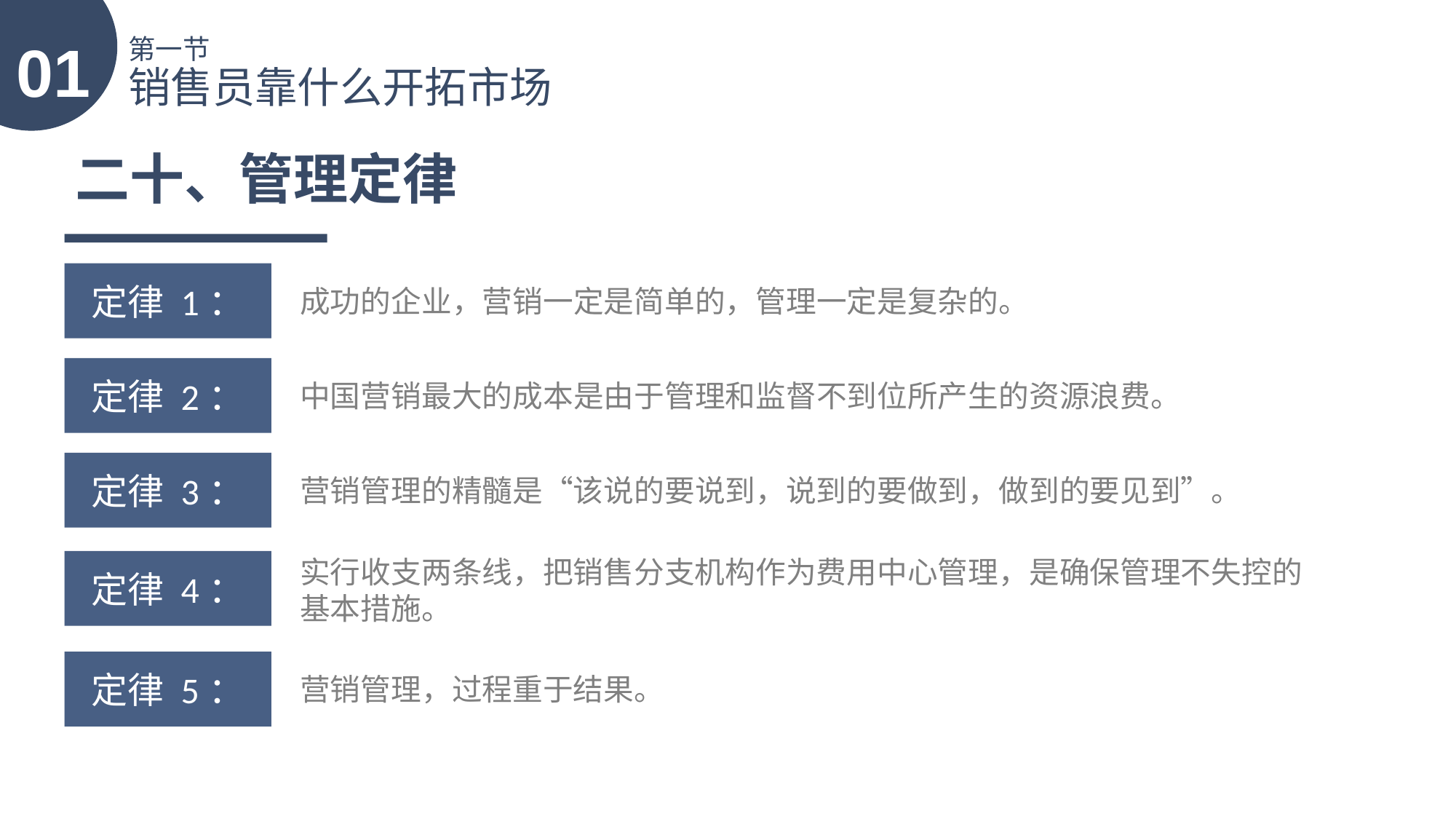

01
第一节
销售员靠什么开拓市场
二十、管理定律

定律 1：
成功的企业，营销一定是简单的，管理一定是复杂的。
定律 2：
中国营销最大的成本是由于管理和监督不到位所产生的资源浪费。
定律 3：
营销管理的精髓是“该说的要说到，说到的要做到，做到的要见到”。
实行收支两条线，把销售分支机构作为费用中心管理，是确保管理不失控的基本措施。
定律 4：
定律 5：
营销管理，过程重于结果。